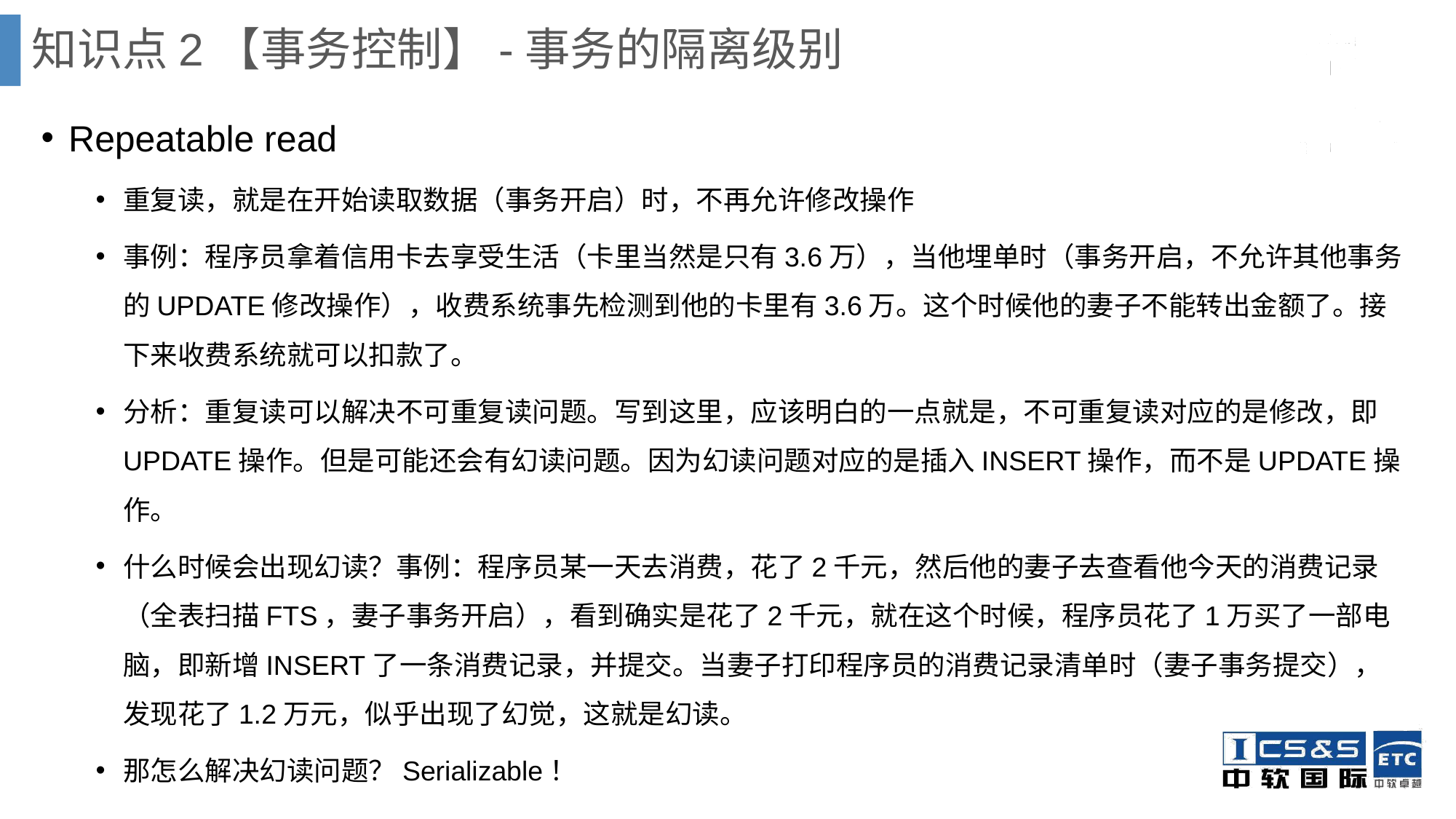

知识点2【事务控制】-事务的隔离级别
Repeatable read
重复读，就是在开始读取数据（事务开启）时，不再允许修改操作
事例：程序员拿着信用卡去享受生活（卡里当然是只有3.6万），当他埋单时（事务开启，不允许其他事务的UPDATE修改操作），收费系统事先检测到他的卡里有3.6万。这个时候他的妻子不能转出金额了。接下来收费系统就可以扣款了。
分析：重复读可以解决不可重复读问题。写到这里，应该明白的一点就是，不可重复读对应的是修改，即UPDATE操作。但是可能还会有幻读问题。因为幻读问题对应的是插入INSERT操作，而不是UPDATE操作。
什么时候会出现幻读？事例：程序员某一天去消费，花了2千元，然后他的妻子去查看他今天的消费记录（全表扫描FTS，妻子事务开启），看到确实是花了2千元，就在这个时候，程序员花了1万买了一部电脑，即新增INSERT了一条消费记录，并提交。当妻子打印程序员的消费记录清单时（妻子事务提交），发现花了1.2万元，似乎出现了幻觉，这就是幻读。
那怎么解决幻读问题？Serializable！